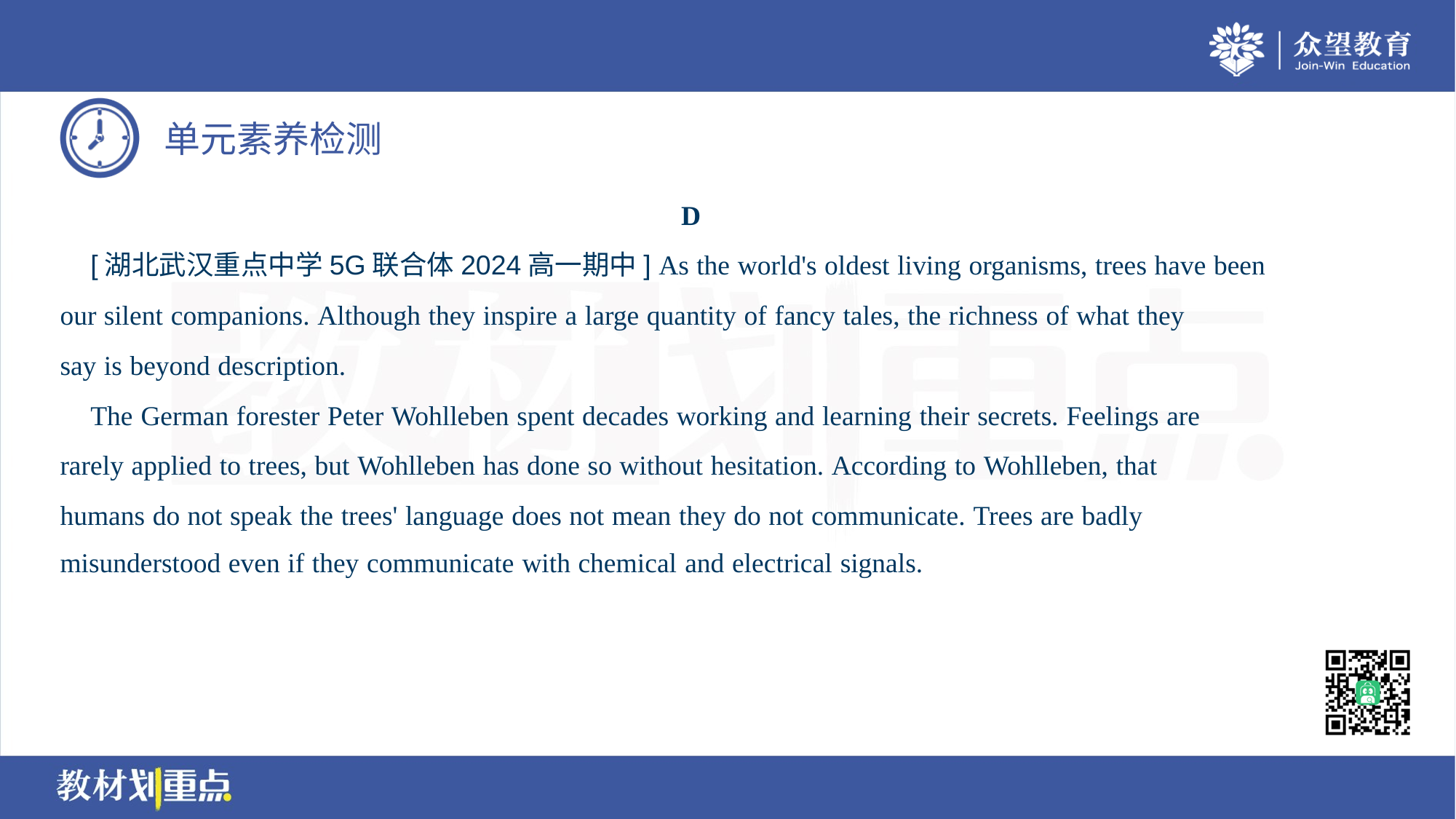

D
    [湖北武汉重点中学5G联合体2024高一期中] As the world's oldest living organisms, trees have been
our silent companions. Although they inspire a large quantity of fancy tales, the richness of what they
say is beyond description.
    The German forester Peter Wohlleben spent decades working and learning their secrets. Feelings are
rarely applied to trees, but Wohlleben has done so without hesitation. According to Wohlleben, that
humans do not speak the trees' language does not mean they do not communicate. Trees are badly
misunderstood even if they communicate with chemical and electrical signals.